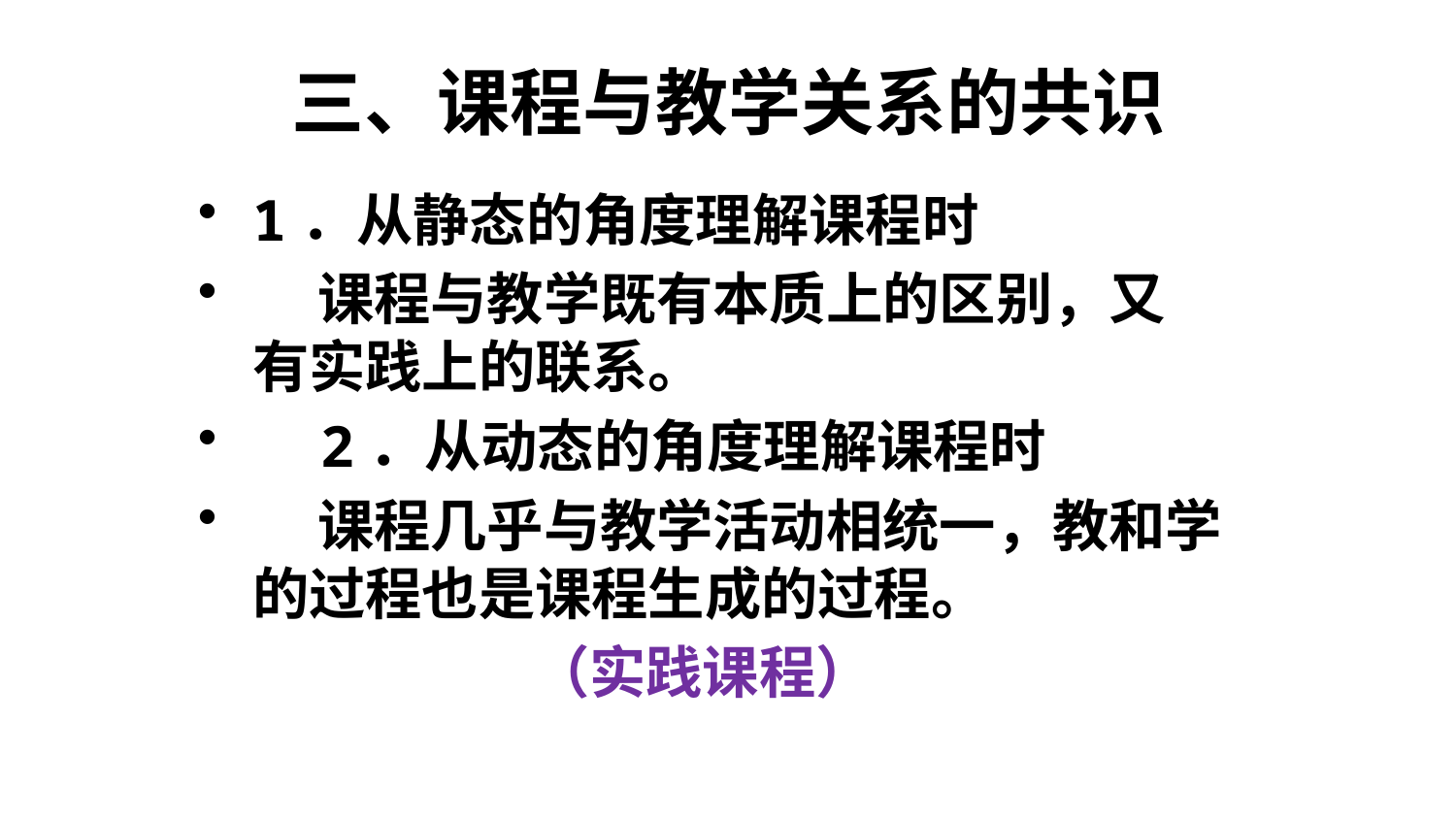

# 三、课程与教学关系的共识
1．从静态的角度理解课程时
    课程与教学既有本质上的区别，又     有实践上的联系。
  2．从动态的角度理解课程时
    课程几乎与教学活动相统一，教和学的过程也是课程生成的过程。
                         （实践课程）